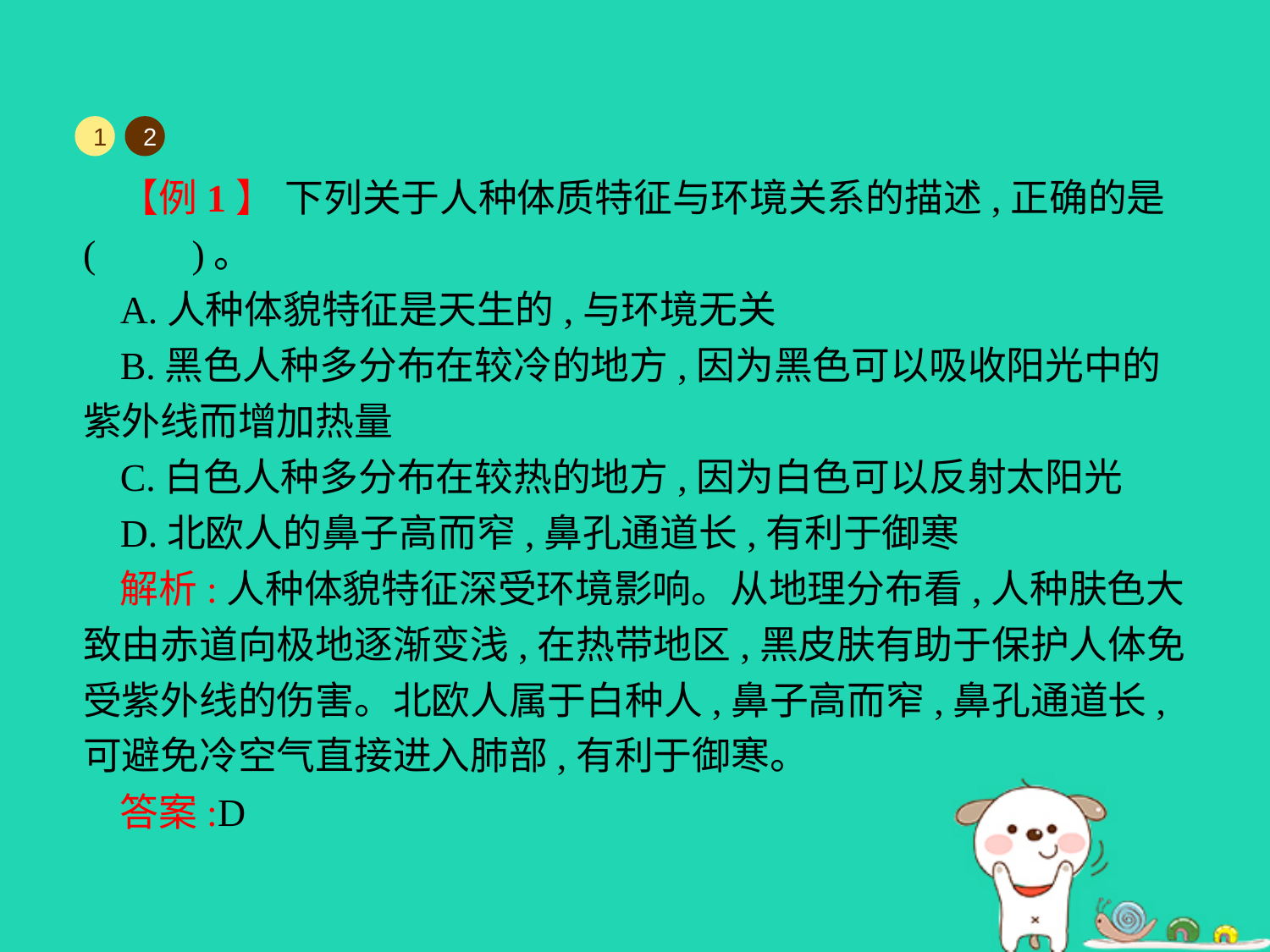

1
2
【例1】 下列关于人种体质特征与环境关系的描述,正确的是(　　)。
A.人种体貌特征是天生的,与环境无关
B.黑色人种多分布在较冷的地方,因为黑色可以吸收阳光中的紫外线而增加热量
C.白色人种多分布在较热的地方,因为白色可以反射太阳光
D.北欧人的鼻子高而窄,鼻孔通道长,有利于御寒
解析:人种体貌特征深受环境影响。从地理分布看,人种肤色大致由赤道向极地逐渐变浅,在热带地区,黑皮肤有助于保护人体免受紫外线的伤害。北欧人属于白种人,鼻子高而窄,鼻孔通道长,可避免冷空气直接进入肺部,有利于御寒。
答案:D